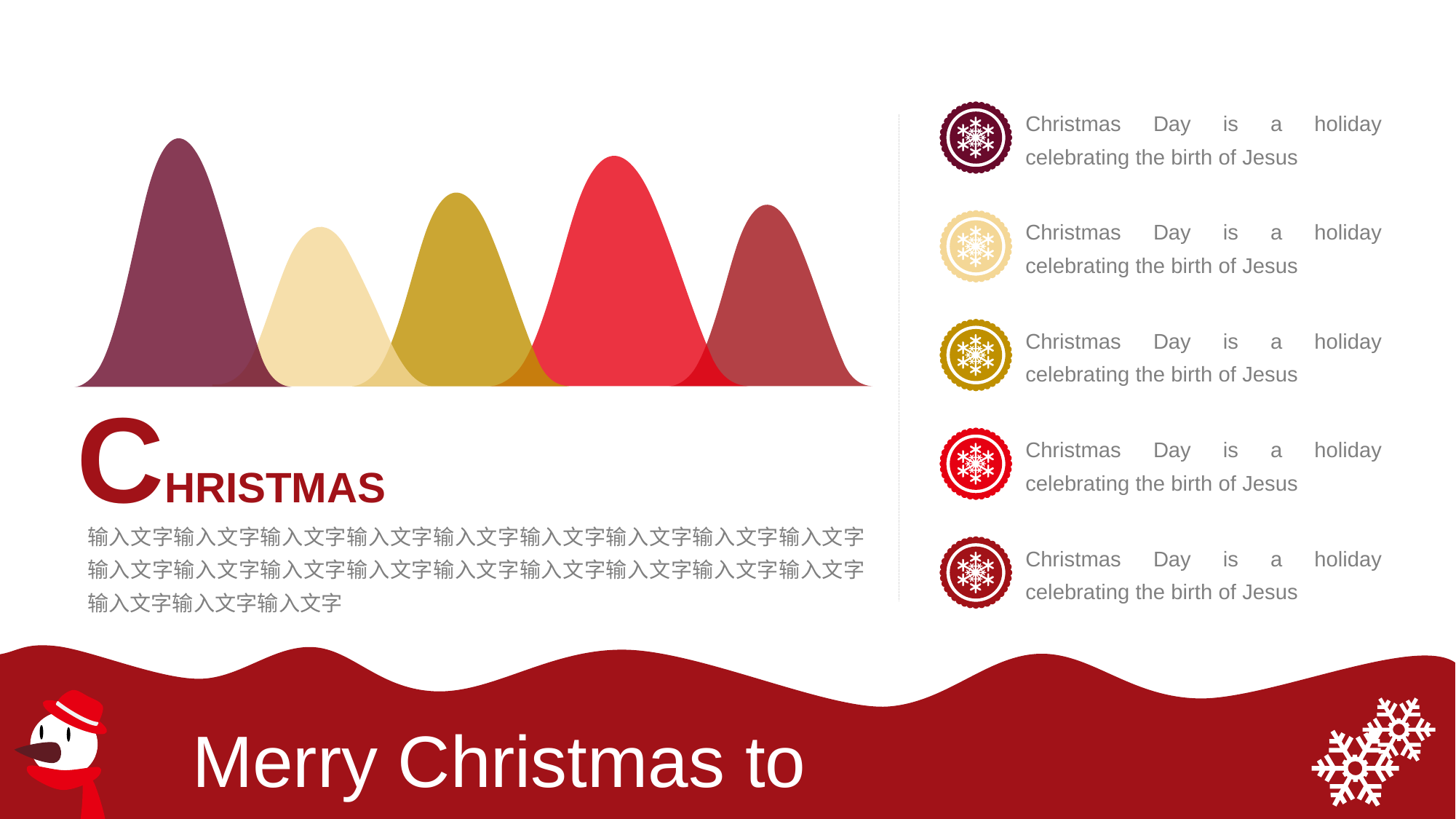

Christmas Day is a holiday celebrating the birth of Jesus

Christmas Day is a holiday celebrating the birth of Jesus

Christmas Day is a holiday celebrating the birth of Jesus

CHRISTMAS
Christmas Day is a holiday celebrating the birth of Jesus

输入文字输入文字输入文字输入文字输入文字输入文字输入文字输入文字输入文字输入文字输入文字输入文字输入文字输入文字输入文字输入文字输入文字输入文字输入文字输入文字输入文字
Christmas Day is a holiday celebrating the birth of Jesus

Merry Christmas to You